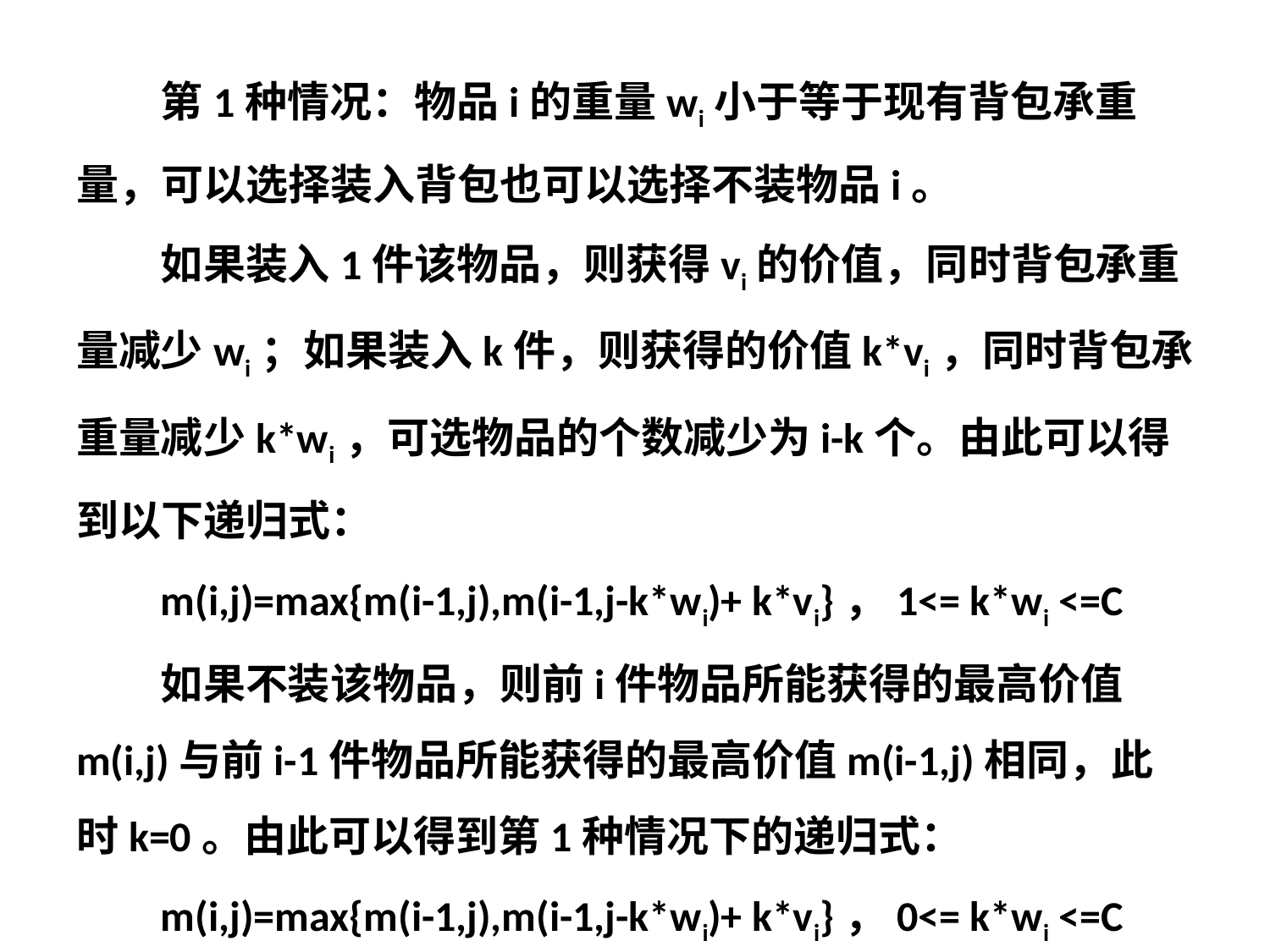

第1种情况：物品i的重量wi小于等于现有背包承重量，可以选择装入背包也可以选择不装物品i。
如果装入1件该物品，则获得vi的价值，同时背包承重量减少wi；如果装入k件，则获得的价值k*vi，同时背包承重量减少k*wi，可选物品的个数减少为i-k个。由此可以得到以下递归式：
m(i,j)=max{m(i-1,j),m(i-1,j-k*wi)+ k*vi}，1<= k*wi <=C
如果不装该物品，则前i件物品所能获得的最高价值m(i,j)与前i-1件物品所能获得的最高价值m(i-1,j)相同，此时k=0。由此可以得到第1种情况下的递归式：
m(i,j)=max{m(i-1,j),m(i-1,j-k*wi)+ k*vi}，0<= k*wi <=C